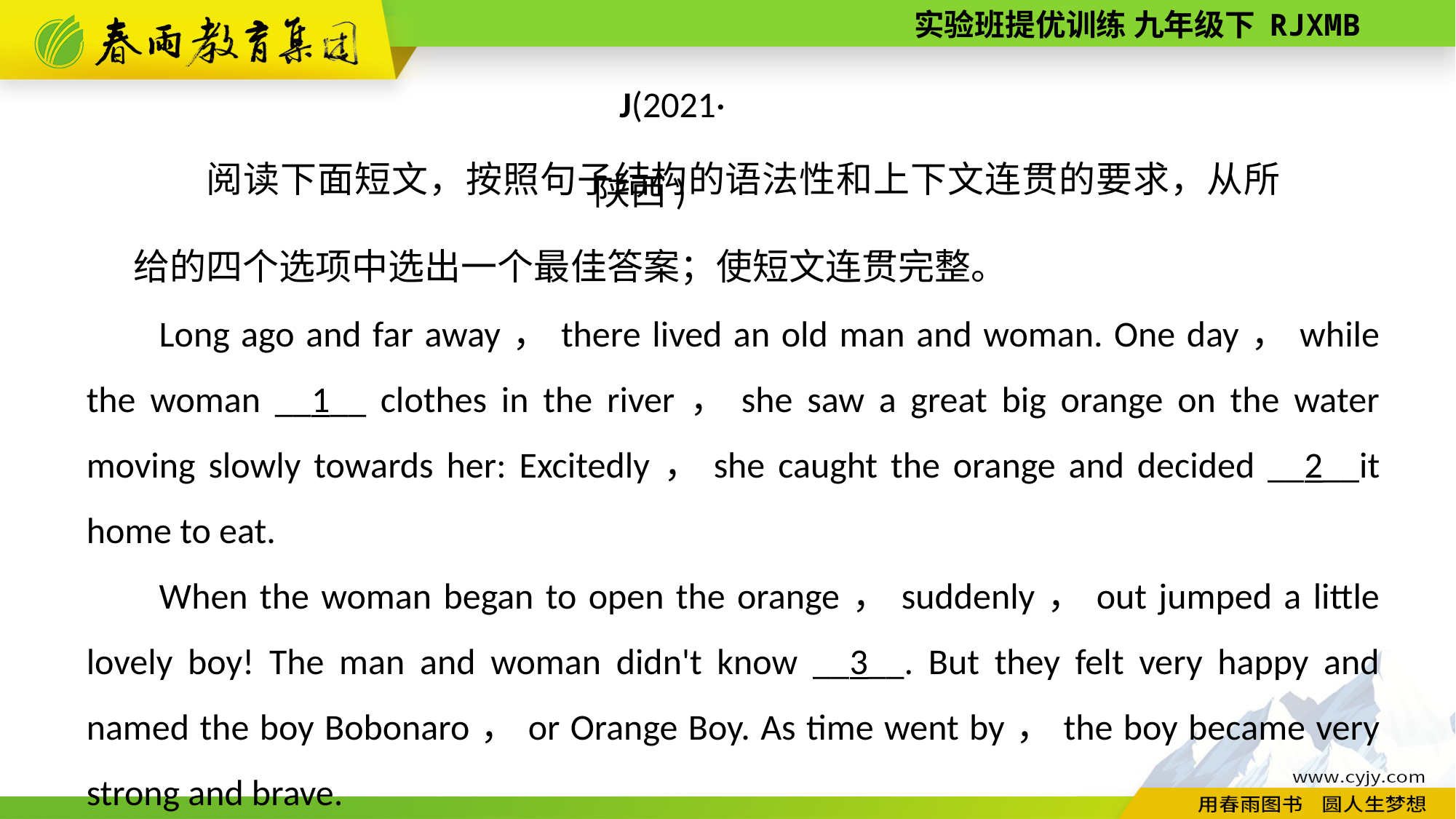

J(2021·陕西)
阅读下面短文，按照句子结构的语法性和上下文连贯的要求，从所给的四个选项中选出一个最佳答案；使短文连贯完整。
Long ago and far away，there lived an old man and woman. One day，while the woman __1__ clothes in the river，she saw a great big orange on the water moving slowly towards her: Excitedly，she caught the orange and decided __2__it home to eat.
When the woman began to open the orange，suddenly，out jumped a little lovely boy! The man and woman didn't know __3__. But they felt very happy and named the boy Bobonaro，or Orange Boy. As time went by，the boy became very strong and brave.